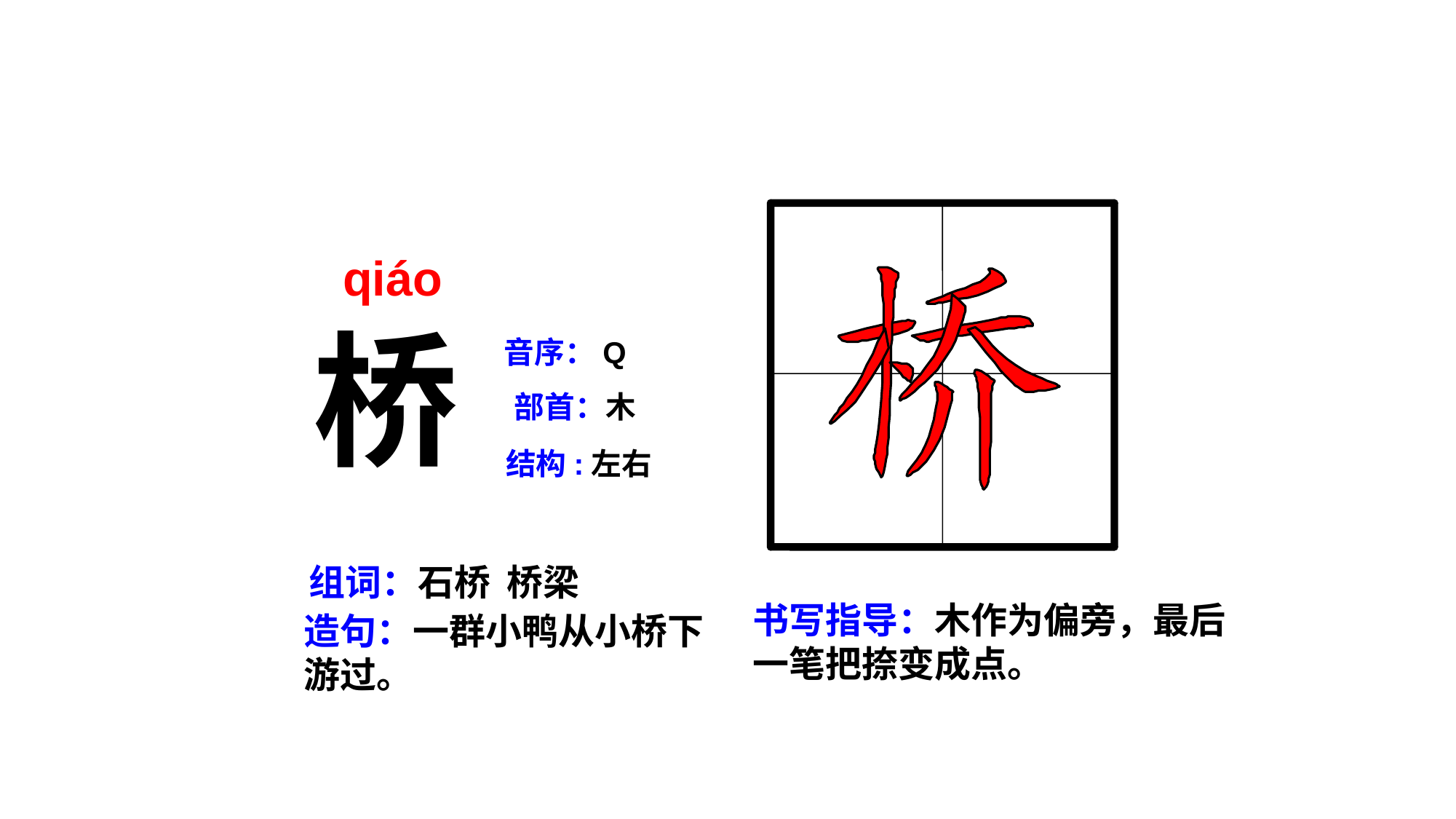

qiáo

桥

音序：Q

部首：木
结构:左右
组词：石桥  桥梁
书写指导：木作为偏旁，最后一笔把捺变成点。
造句：一群小鸭从小桥下游过。